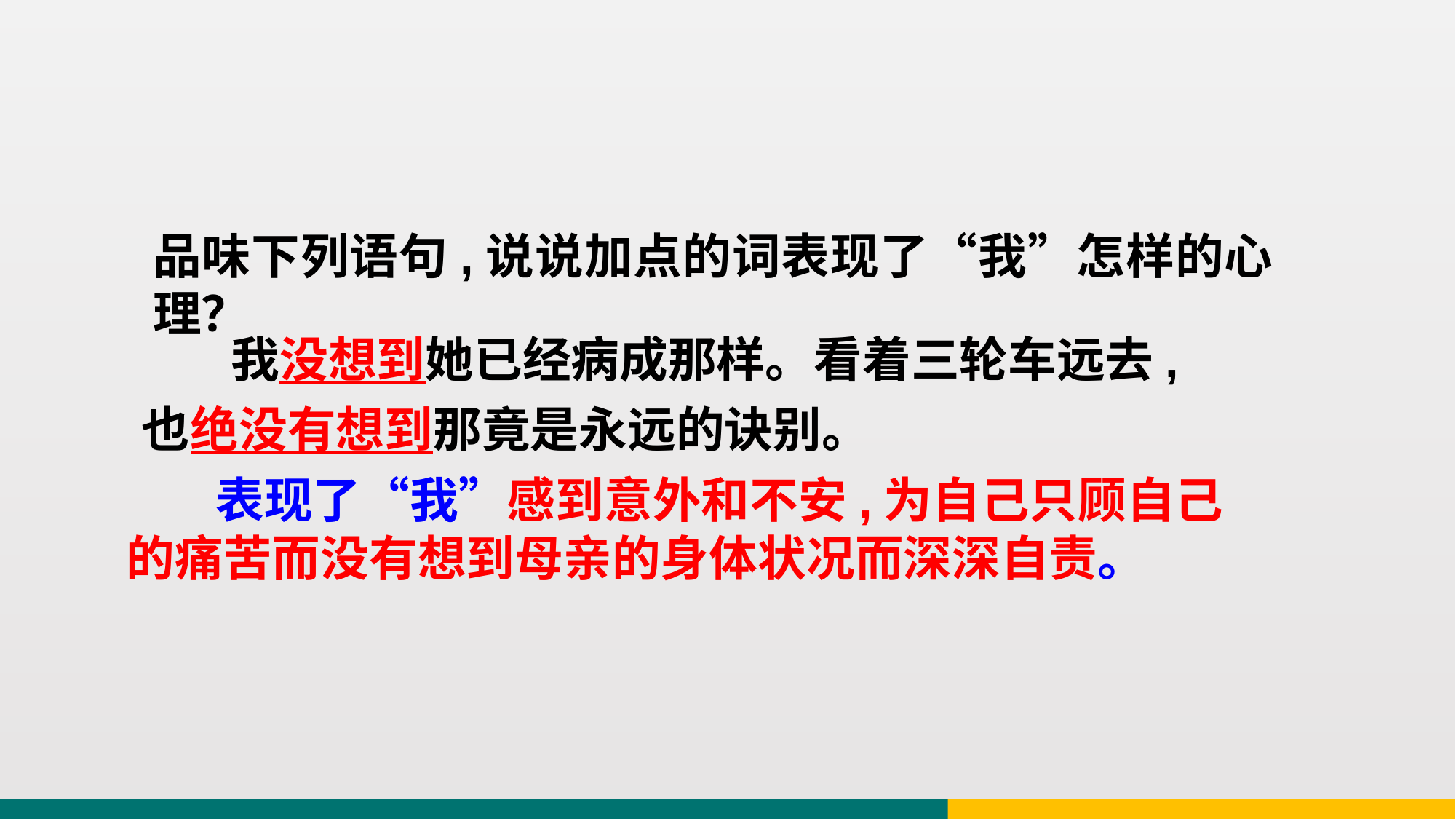

品味下列语句,说说加点的词表现了“我”怎样的心理？
       我没想到她已经病成那样。看着三轮车远去,也绝没有想到那竟是永远的诀别。
       表现了“我”感到意外和不安,为自己只顾自己的痛苦而没有想到母亲的身体状况而深深自责。